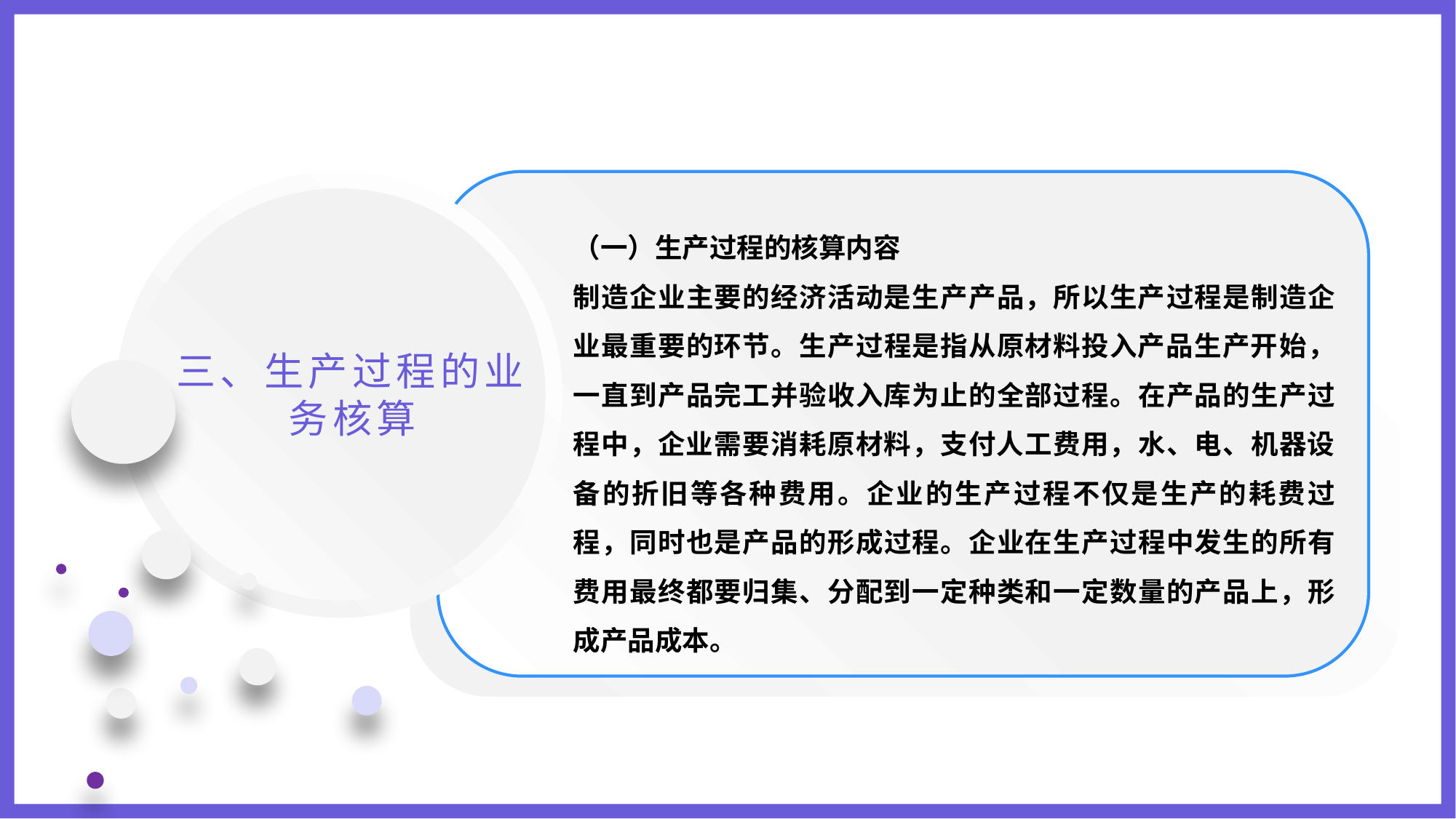

（一）生产过程的核算内容
制造企业主要的经济活动是生产产品，所以生产过程是制造企业最重要的环节。生产过程是指从原材料投入产品生产开始，一直到产品完工并验收入库为止的全部过程。在产品的生产过程中，企业需要消耗原材料，支付人工费用，水、电、机器设备的折旧等各种费用。企业的生产过程不仅是生产的耗费过程，同时也是产品的形成过程。企业在生产过程中发生的所有费用最终都要归集、分配到一定种类和一定数量的产品上，形成产品成本。

三、生产过程的业务核算